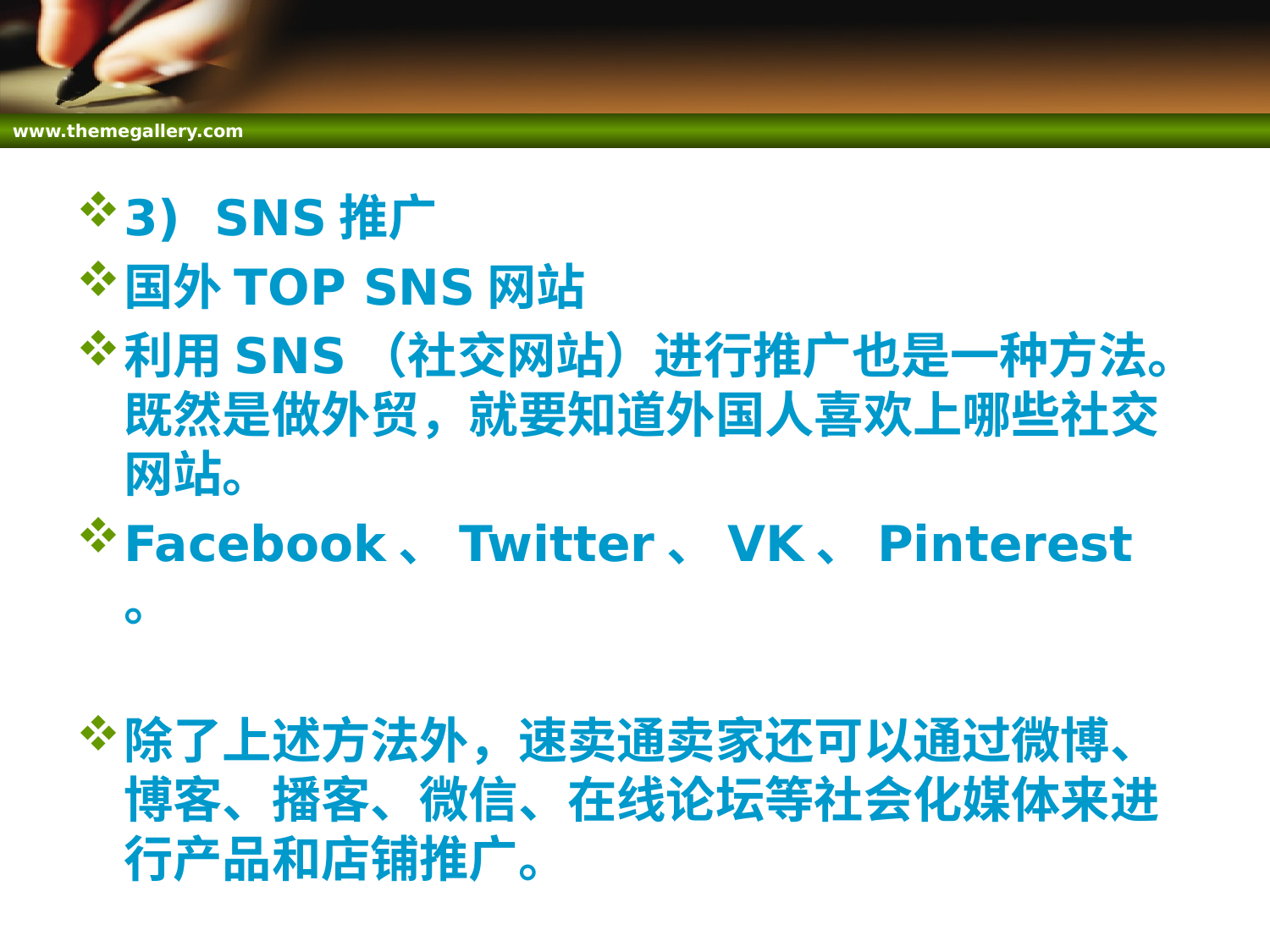

#
3)  SNS推广
国外TOP SNS网站
利用SNS（社交网站）进行推广也是一种方法。既然是做外贸，就要知道外国人喜欢上哪些社交网站。
Facebook、Twitter、VK、Pinterest。

除了上述方法外，速卖通卖家还可以通过微博、博客、播客、微信、在线论坛等社会化媒体来进行产品和店铺推广。